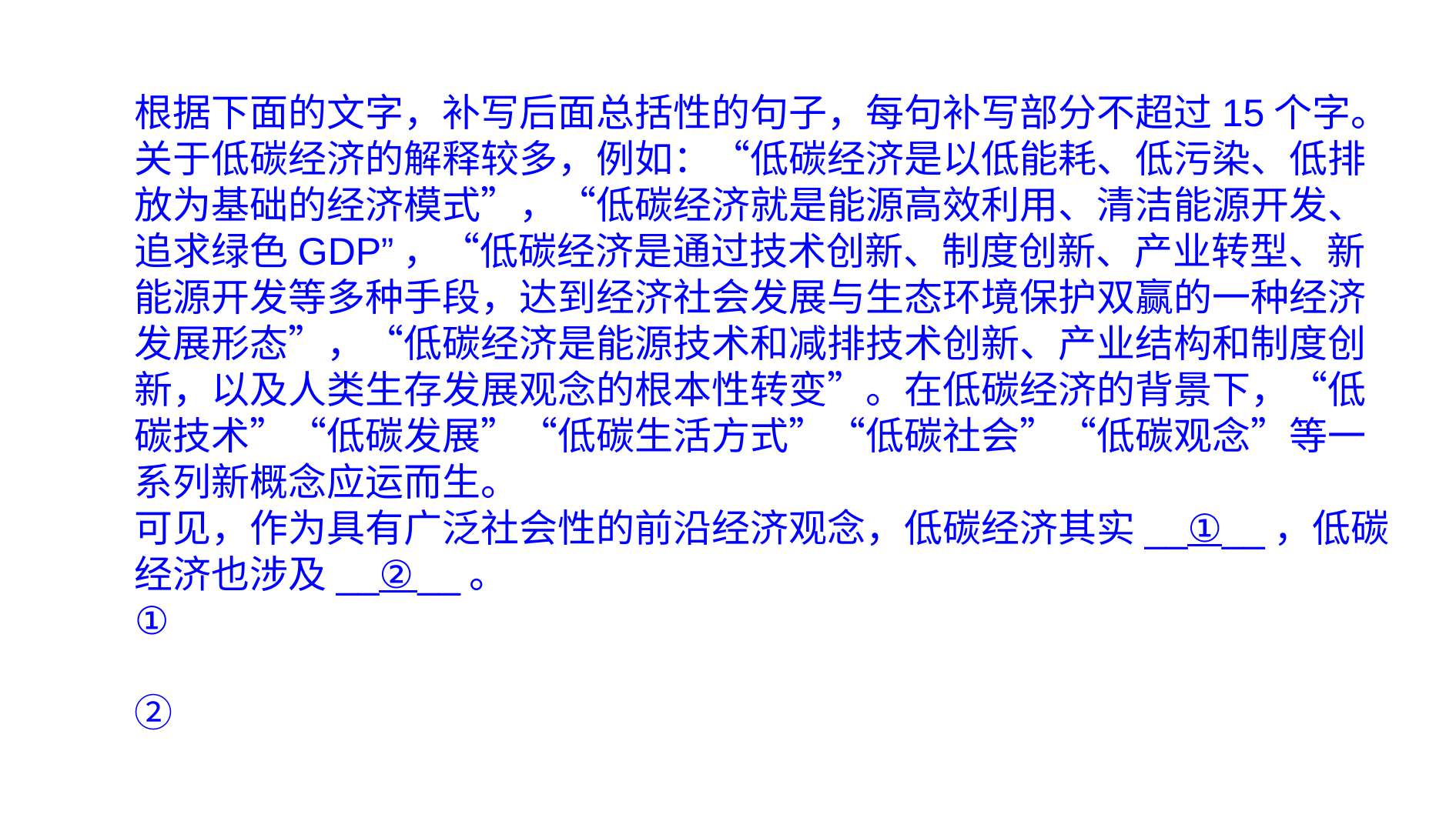

根据下面的文字，补写后面总括性的句子，每句补写部分不超过15个字。
关于低碳经济的解释较多，例如：“低碳经济是以低能耗、低污染、低排放为基础的经济模式”，“低碳经济就是能源高效利用、清洁能源开发、追求绿色GDP”，“低碳经济是通过技术创新、制度创新、产业转型、新能源开发等多种手段，达到经济社会发展与生态环境保护双赢的一种经济发展形态”，“低碳经济是能源技术和减排技术创新、产业结构和制度创新，以及人类生存发展观念的根本性转变”。在低碳经济的背景下，“低碳技术”“低碳发展”“低碳生活方式”“低碳社会”“低碳观念”等一系列新概念应运而生。
可见，作为具有广泛社会性的前沿经济观念，低碳经济其实__①__，低碳经济也涉及__②__。
①

②